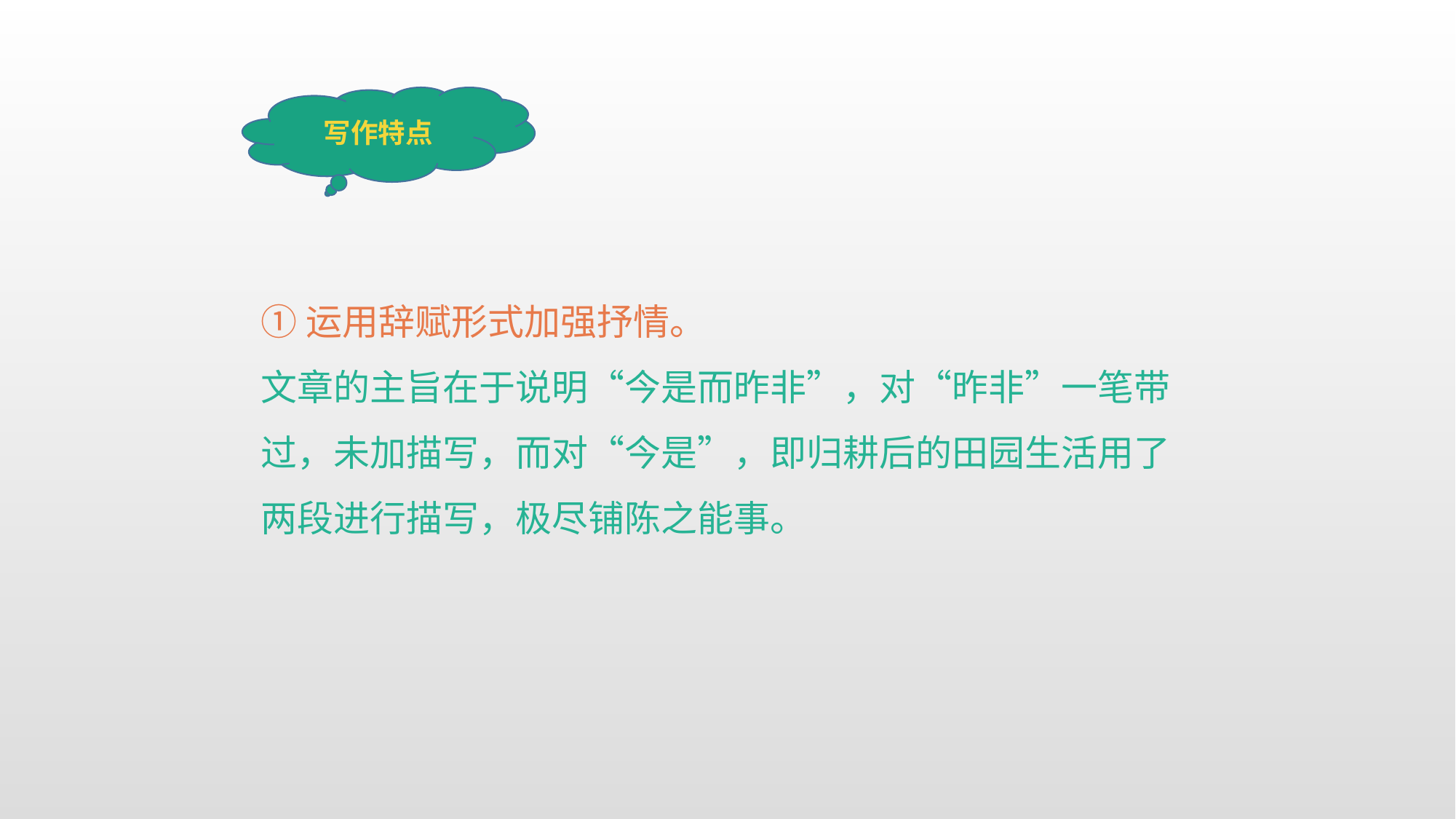

写作特点
①运用辞赋形式加强抒情。
文章的主旨在于说明“今是而昨非”，对“昨非”一笔带过，未加描写，而对“今是”，即归耕后的田园生活用了两段进行描写，极尽铺陈之能事。